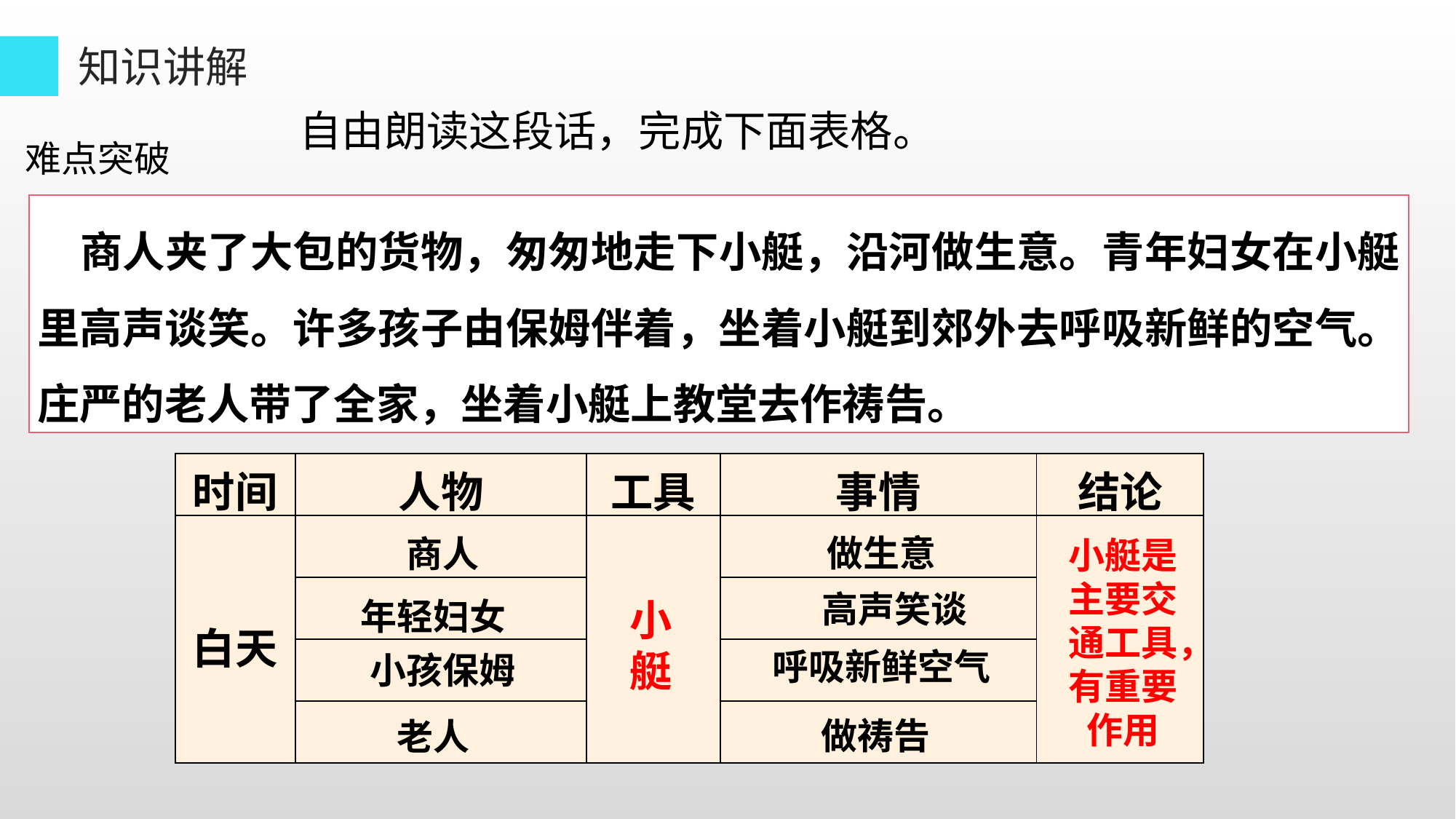

知识讲解

自由朗读这段话，完成下面表格。
难点突破
    商人夹了大包的货物，匆匆地走下小艇，沿河做生意。青年妇女在小艇里高声谈笑。许多孩子由保姆伴着，坐着小艇到郊外去呼吸新鲜的空气。庄严的老人带了全家，坐着小艇上教堂去作祷告。
| 时间 | 人物 | 工具 | 事情 | 结论 |
| --- | --- | --- | --- | --- |
| 白天 |  |  |  |  |
|  |  |  |  |  |
|  |  |  |  |  |
|  |  |  |  |  |
做生意
商人
小艇是主要交通工具，有重要
作用
高声笑谈
年轻妇女
小
艇
呼吸新鲜空气
小孩保姆
做祷告
老人